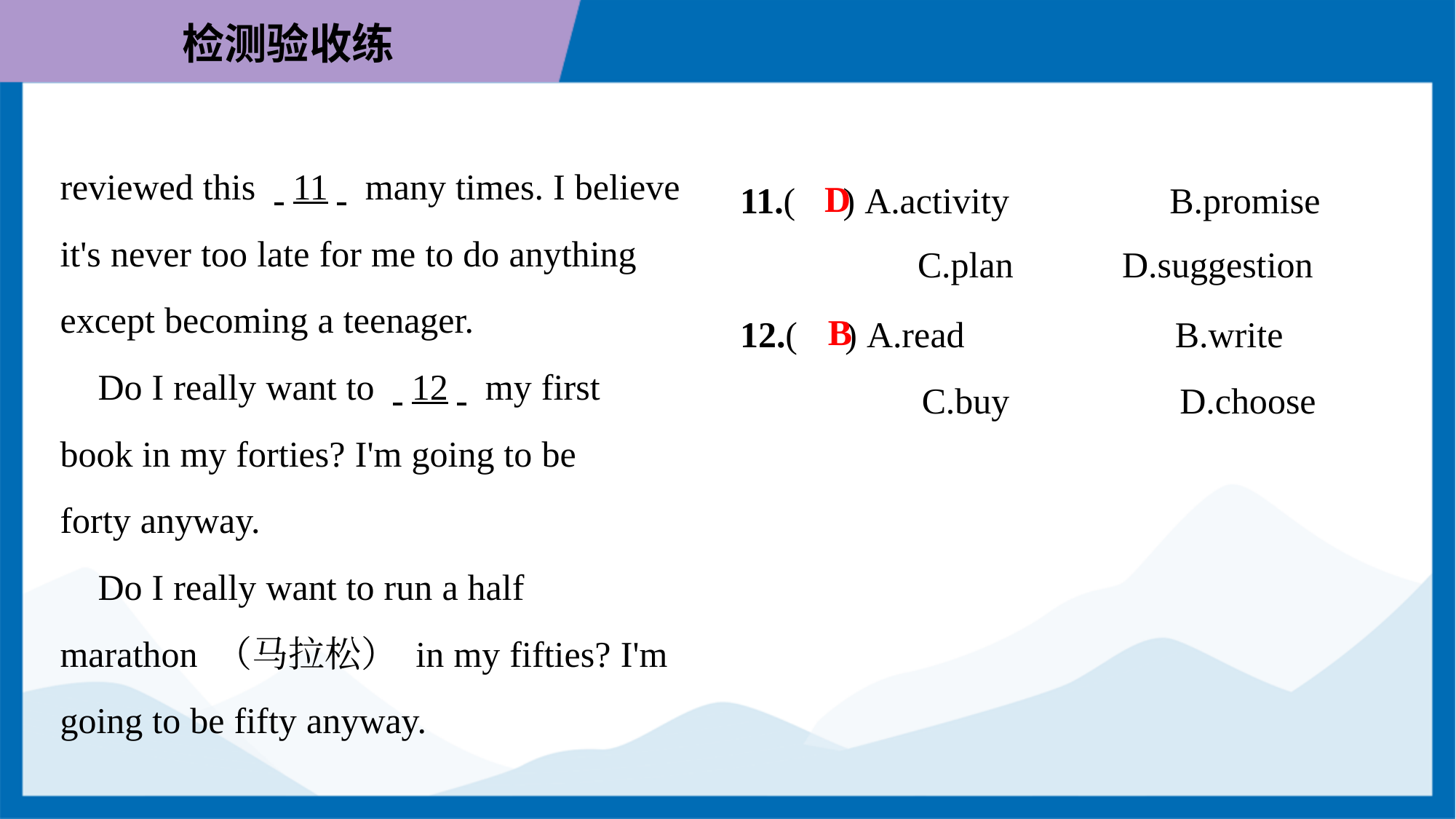

reviewed this . .11. . many times. I believe
it's never too late for me to do anything
except becoming a teenager.
    Do I really want to . .12. . my first
book in my forties? I'm going to be
forty anyway.
    Do I really want to run a half
marathon （马拉松） in my fifties? I'm
going to be fifty anyway.

11.(     ) A.activity	B.promise
C.plan	D.suggestion
D
12.(     ) A.read         	B.write
                    C.buy	               D.choose
B